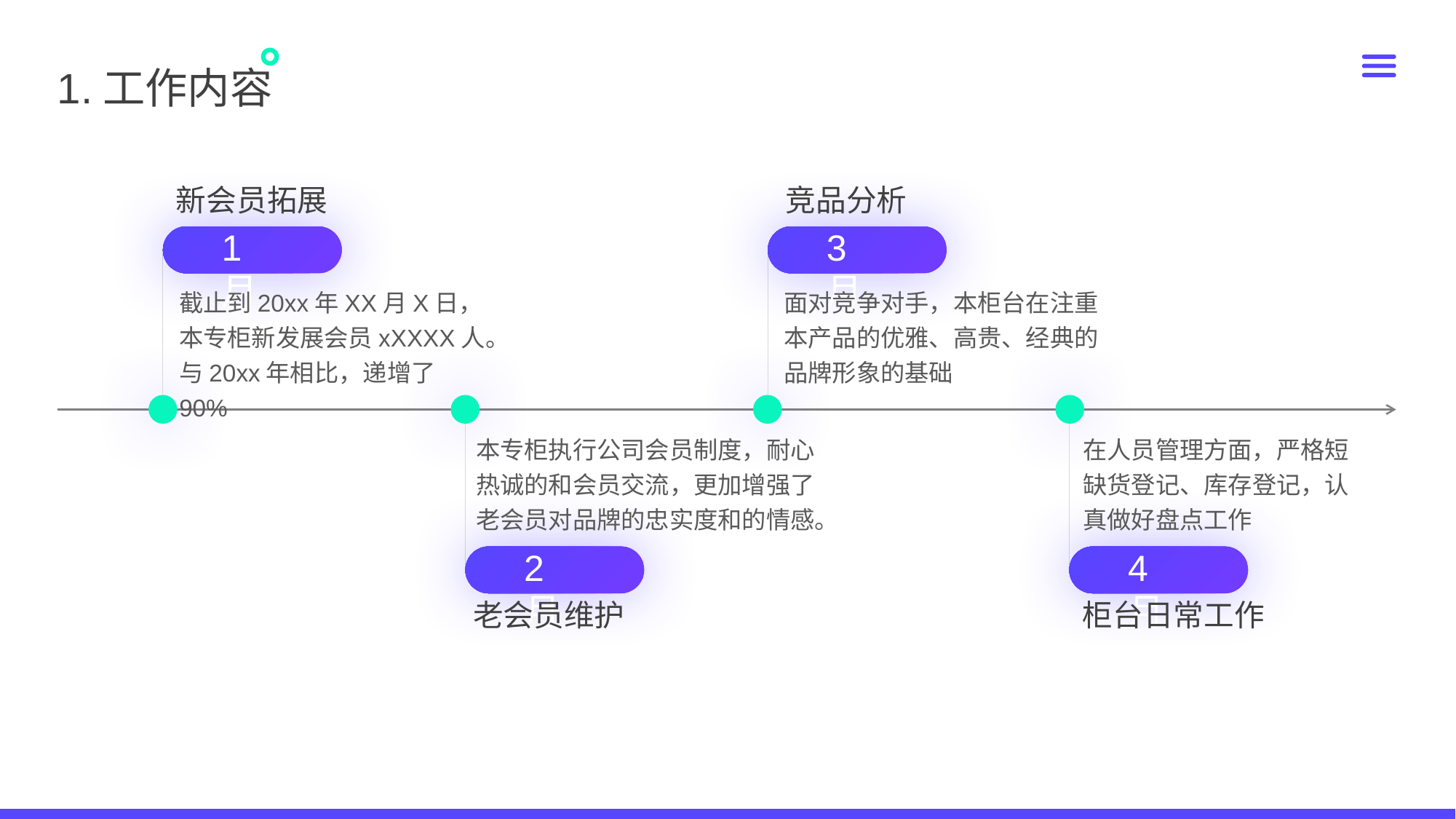

1.工作内容

新会员拓展
竞品分析
1月
3月

截止到20xx年XX月X日，本专柜新发展会员xXXXX人。与20xx年相比，递增了90%
面对竞争对手，本柜台在注重本产品的优雅、高贵、经典的品牌形象的基础

本专柜执行公司会员制度，耐心热诚的和会员交流，更加增强了老会员对品牌的忠实度和的情感。
在人员管理方面，严格短缺货登记、库存登记，认真做好盘点工作
2月
4月

老会员维护
柜台日常工作